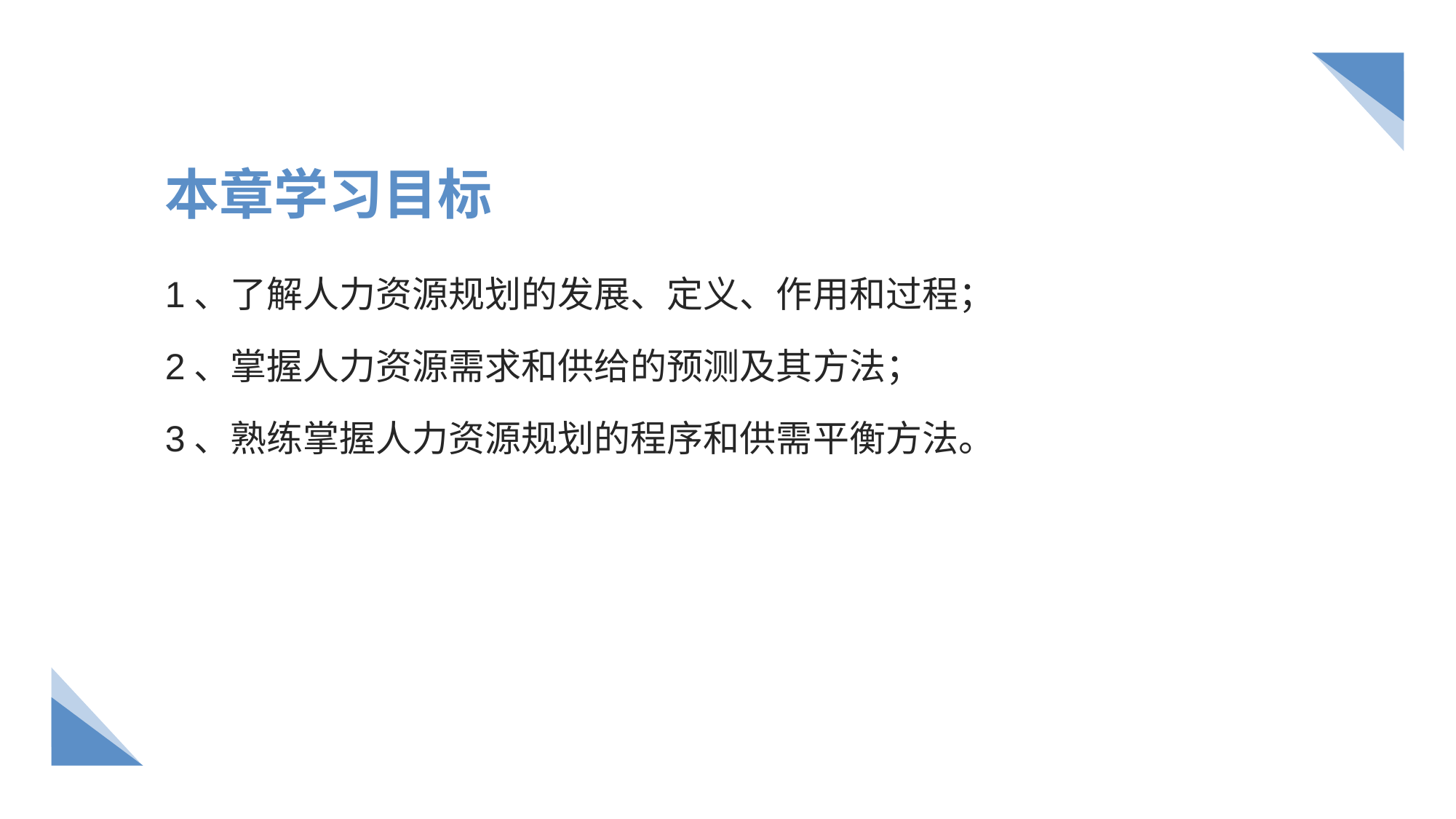

# 本章学习目标
1、了解人力资源规划的发展、定义、作用和过程；
2、掌握人力资源需求和供给的预测及其方法；
3、熟练掌握人力资源规划的程序和供需平衡方法。